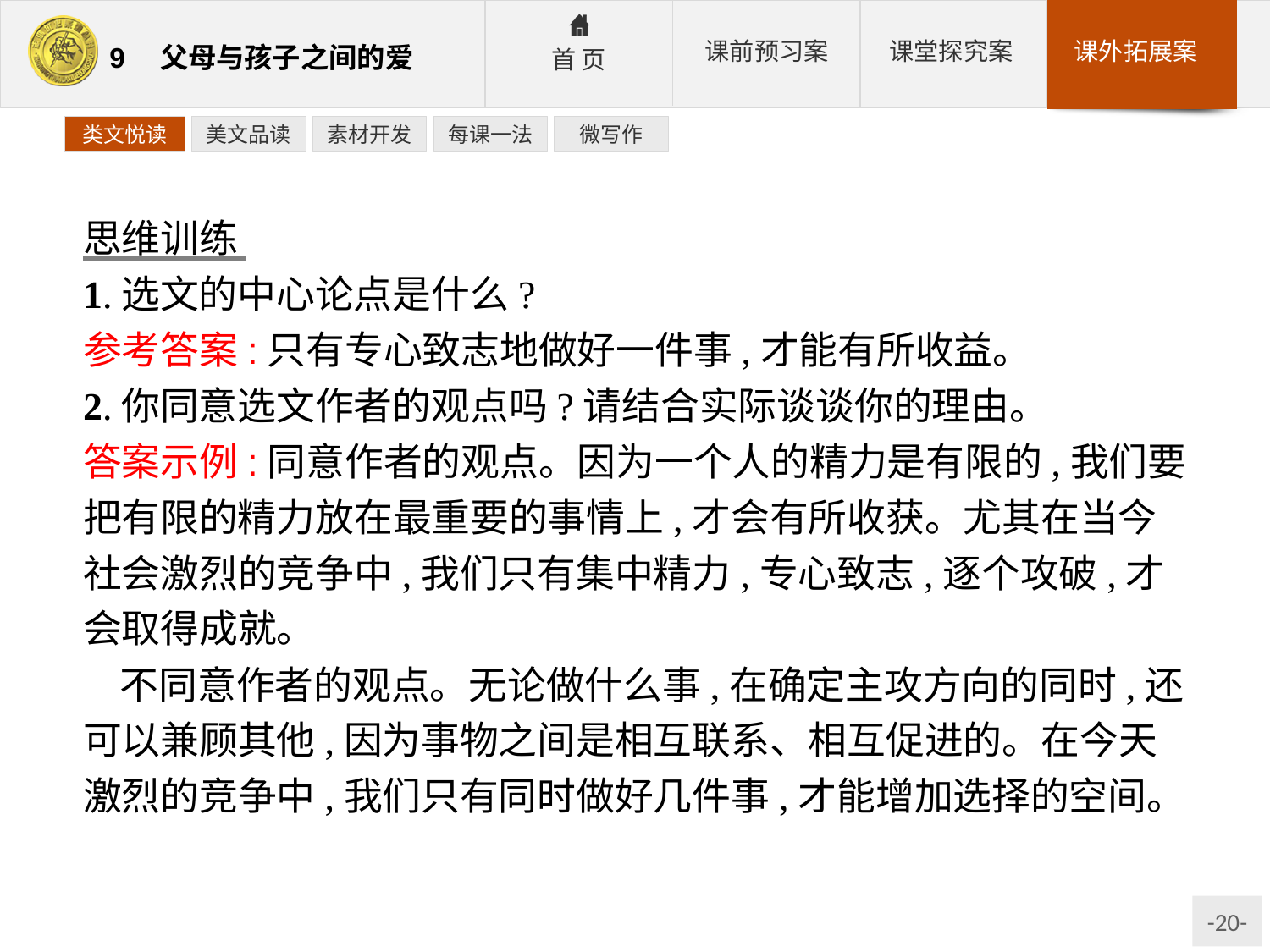

类文悦读
美文品读
素材开发
每课一法
微写作
思维训练
1.选文的中心论点是什么?
参考答案:只有专心致志地做好一件事,才能有所收益。
2.你同意选文作者的观点吗?请结合实际谈谈你的理由。
答案示例:同意作者的观点。因为一个人的精力是有限的,我们要把有限的精力放在最重要的事情上,才会有所收获。尤其在当今社会激烈的竞争中,我们只有集中精力,专心致志,逐个攻破,才会取得成就。
不同意作者的观点。无论做什么事,在确定主攻方向的同时,还可以兼顾其他,因为事物之间是相互联系、相互促进的。在今天激烈的竞争中,我们只有同时做好几件事,才能增加选择的空间。